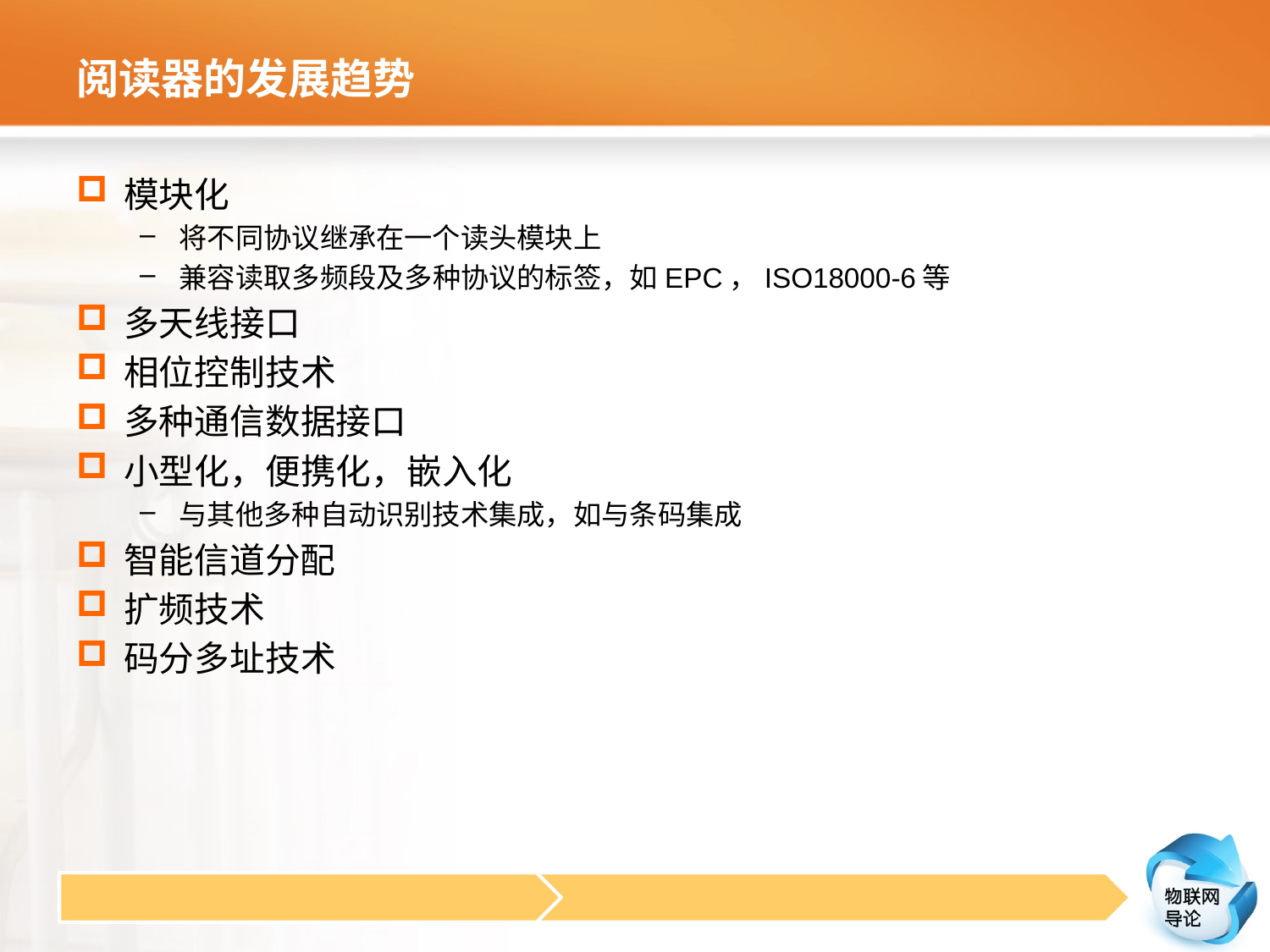

# 阅读器的发展趋势
模块化
将不同协议继承在一个读头模块上
兼容读取多频段及多种协议的标签，如EPC，ISO18000-6等
多天线接口
相位控制技术
多种通信数据接口
小型化，便携化，嵌入化
与其他多种自动识别技术集成，如与条码集成
智能信道分配
扩频技术
码分多址技术